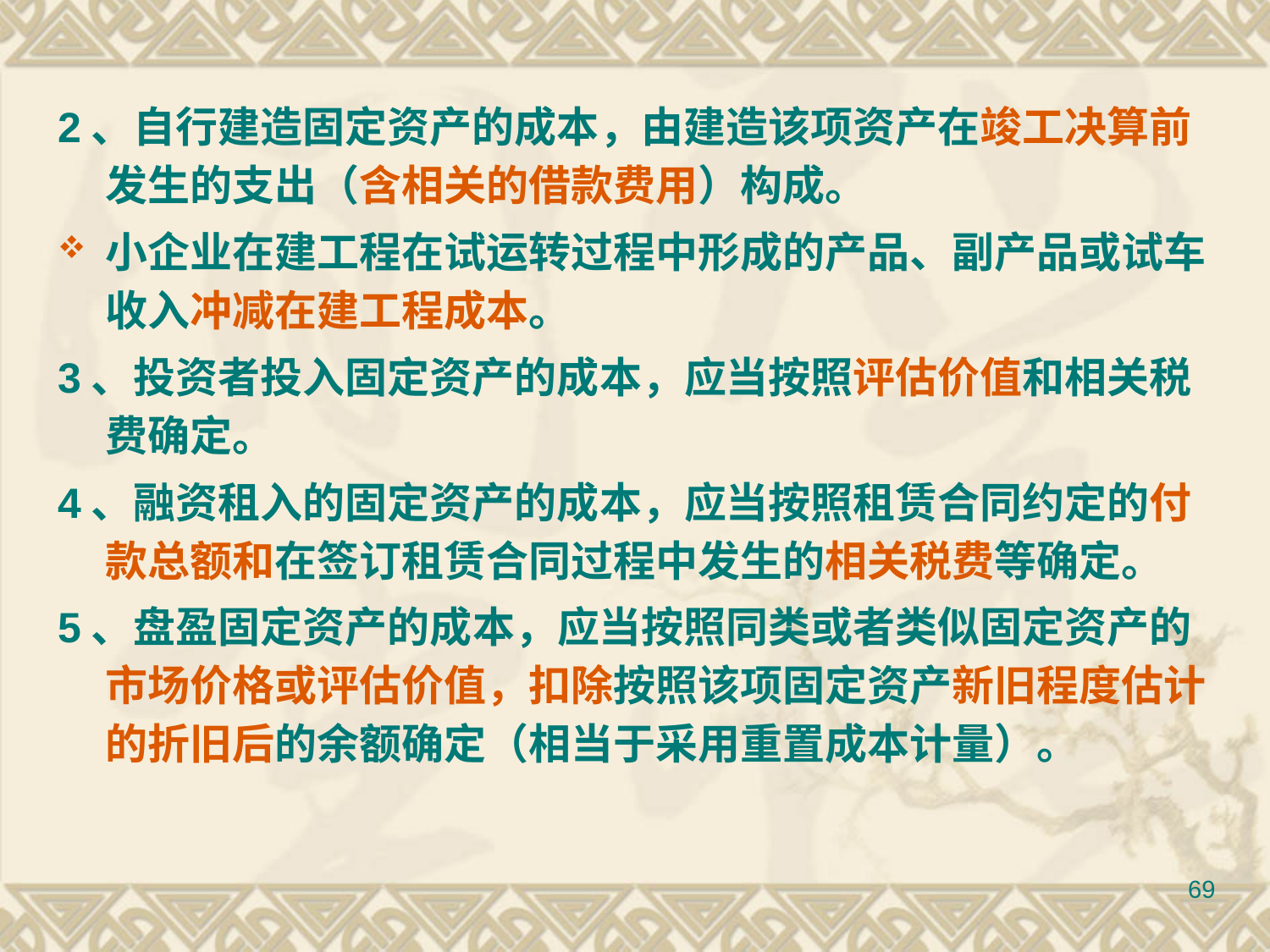

#
2、自行建造固定资产的成本，由建造该项资产在竣工决算前发生的支出（含相关的借款费用）构成。
小企业在建工程在试运转过程中形成的产品、副产品或试车收入冲减在建工程成本。
3、投资者投入固定资产的成本，应当按照评估价值和相关税费确定。
4、融资租入的固定资产的成本，应当按照租赁合同约定的付款总额和在签订租赁合同过程中发生的相关税费等确定。
5、盘盈固定资产的成本，应当按照同类或者类似固定资产的市场价格或评估价值，扣除按照该项固定资产新旧程度估计的折旧后的余额确定（相当于采用重置成本计量）。
69